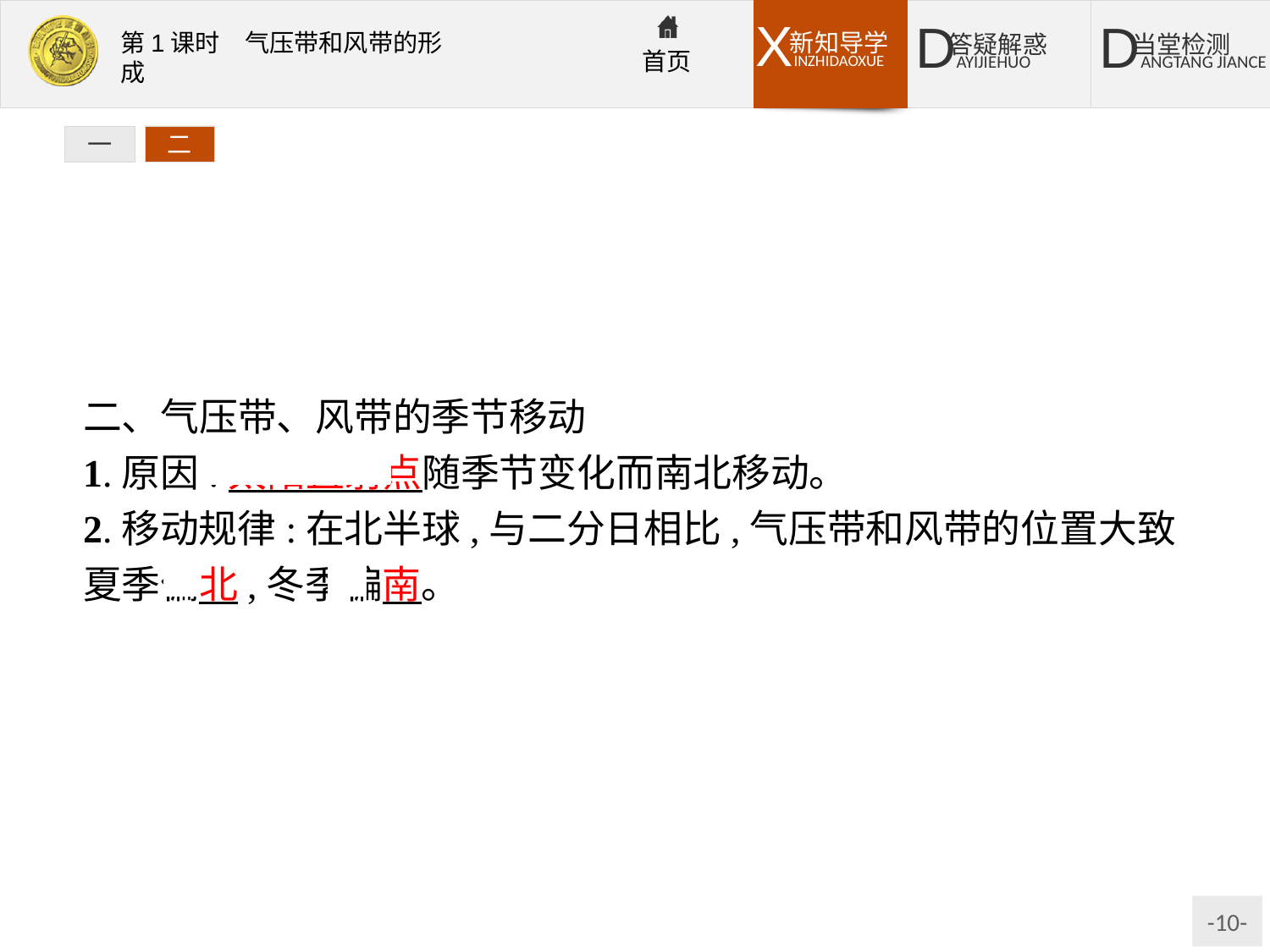

一
二
二、气压带、风带的季节移动
1.原因:太阳直射点随季节变化而南北移动。
2.移动规律:在北半球,与二分日相比,气压带和风带的位置大致夏季偏北,冬季偏南。